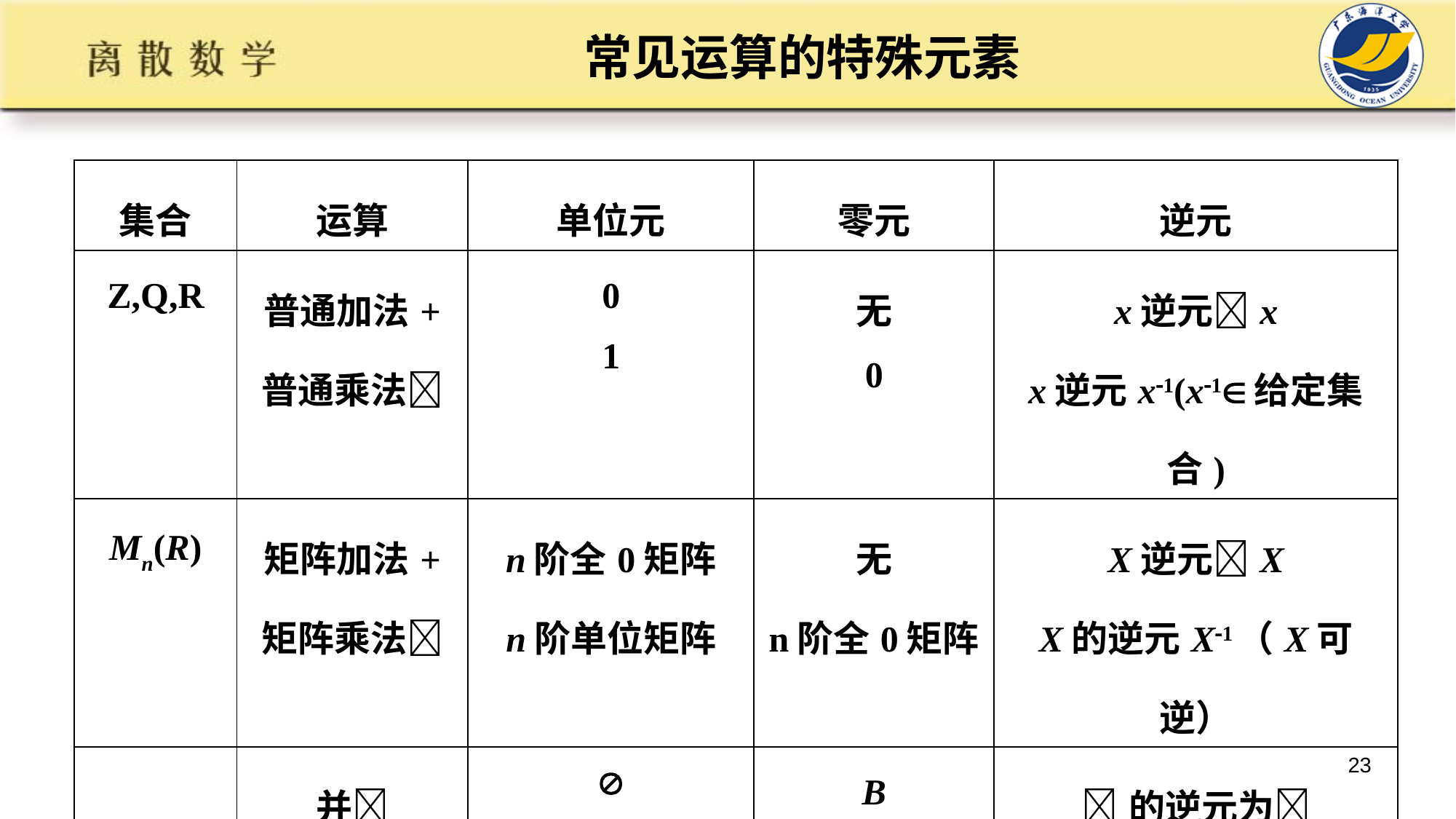

# 常见运算的特殊元素
| 集合 | 运算 | 单位元 | 零元 | 逆元 |
| --- | --- | --- | --- | --- |
| Z,Q,R | 普通加法+ 普通乘法× | 0 1 | 无 0 | x逆元−x x逆元x−1(x−1∈给定集合) |
| Mn(R) | 矩阵加法+ 矩阵乘法× | n阶全0矩阵 n阶单位矩阵 | 无 n阶全0矩阵 | X逆元−X X的逆元X−1（X可逆） |
| P(B) | 并∪ 交∩ 对称差⊕ | ∅ B ∅ | B ∅ 无 | ∅的逆元为∅ B的逆元为B X的逆元为X |
23